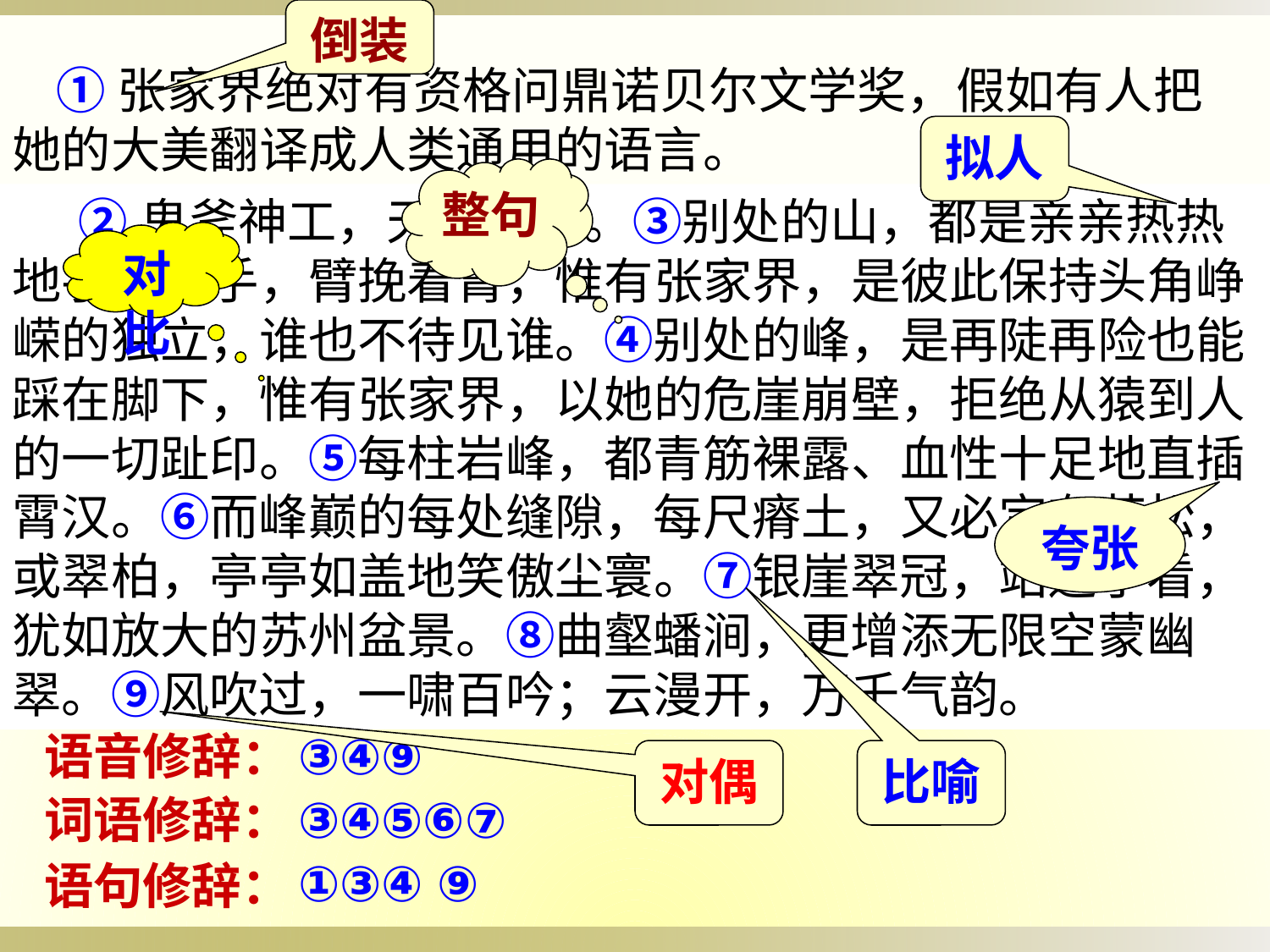

倒装
    ①张家界绝对有资格问鼎诺贝尔文学奖，假如有人把她的大美翻译成人类通用的语言。
拟人
整句
      ②鬼斧神工，天机独运。③别处的山，都是亲亲热热地手拉着手，臂挽着臂，惟有张家界，是彼此保持头角峥嵘的独立，谁也不待见谁。④别处的峰，是再陡再险也能踩在脚下，惟有张家界，以她的危崖崩壁，拒绝从猿到人的一切趾印。⑤每柱岩峰，都青筋裸露、血性十足地直插霄汉。⑥而峰巅的每处缝隙，每尺瘠土，又必定有苍松，或翠柏，亭亭如盖地笑傲尘寰。⑦银崖翠冠，站远了看，犹如放大的苏州盆景。⑧曲壑蟠涧，更增添无限空蒙幽翠。⑨风吹过，一啸百吟；云漫开，万千气韵。
对比
夸张
语音修辞：
③④⑨
对偶
比喻
词语修辞：
③④⑤⑥⑦
①③④ ⑨
语句修辞：